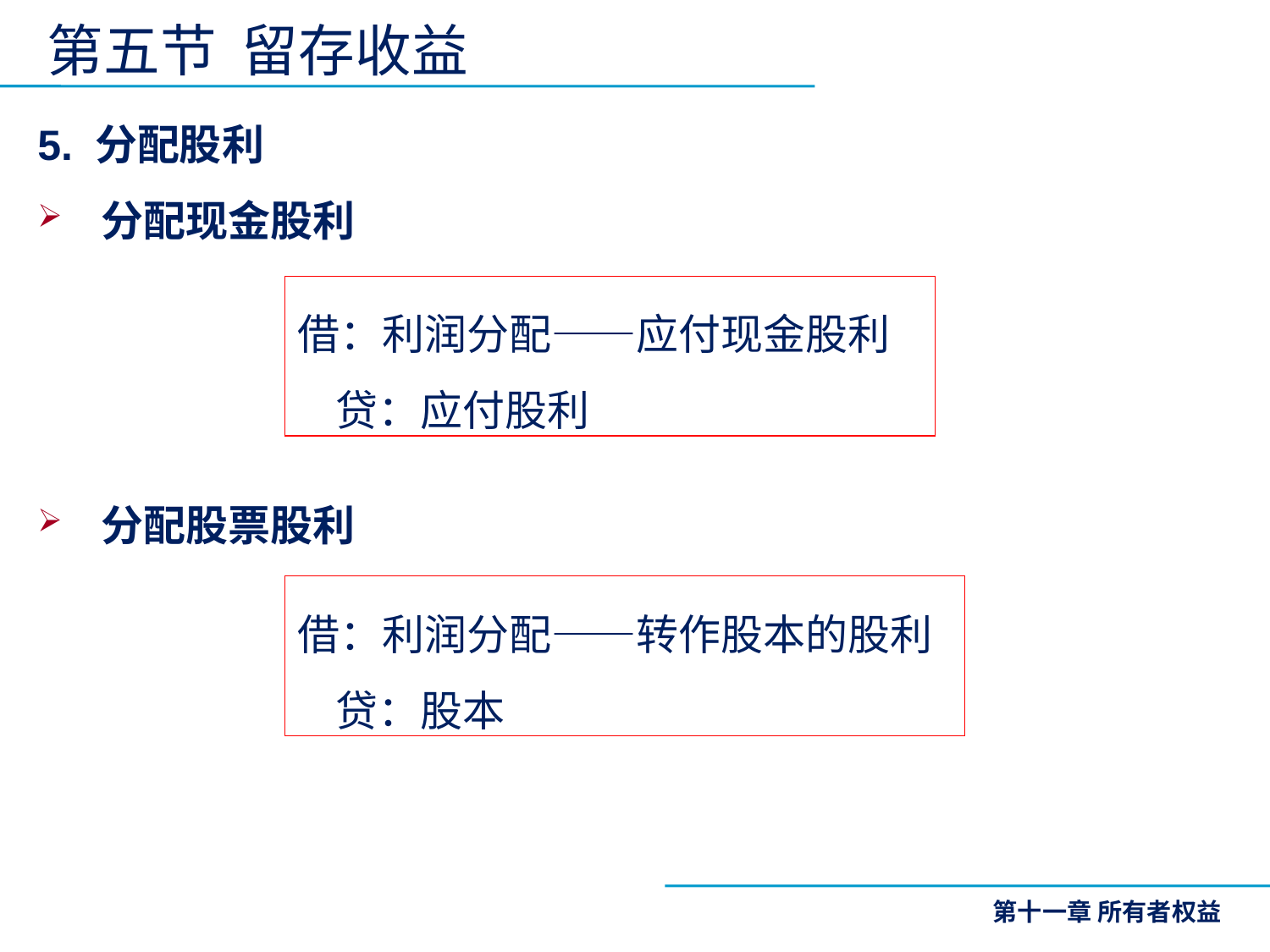

第五节  留存收益
5. 分配股利
分配现金股利

分配股票股利
借：利润分配——应付现金股利
   贷：应付股利
借：利润分配——转作股本的股利
   贷：股本